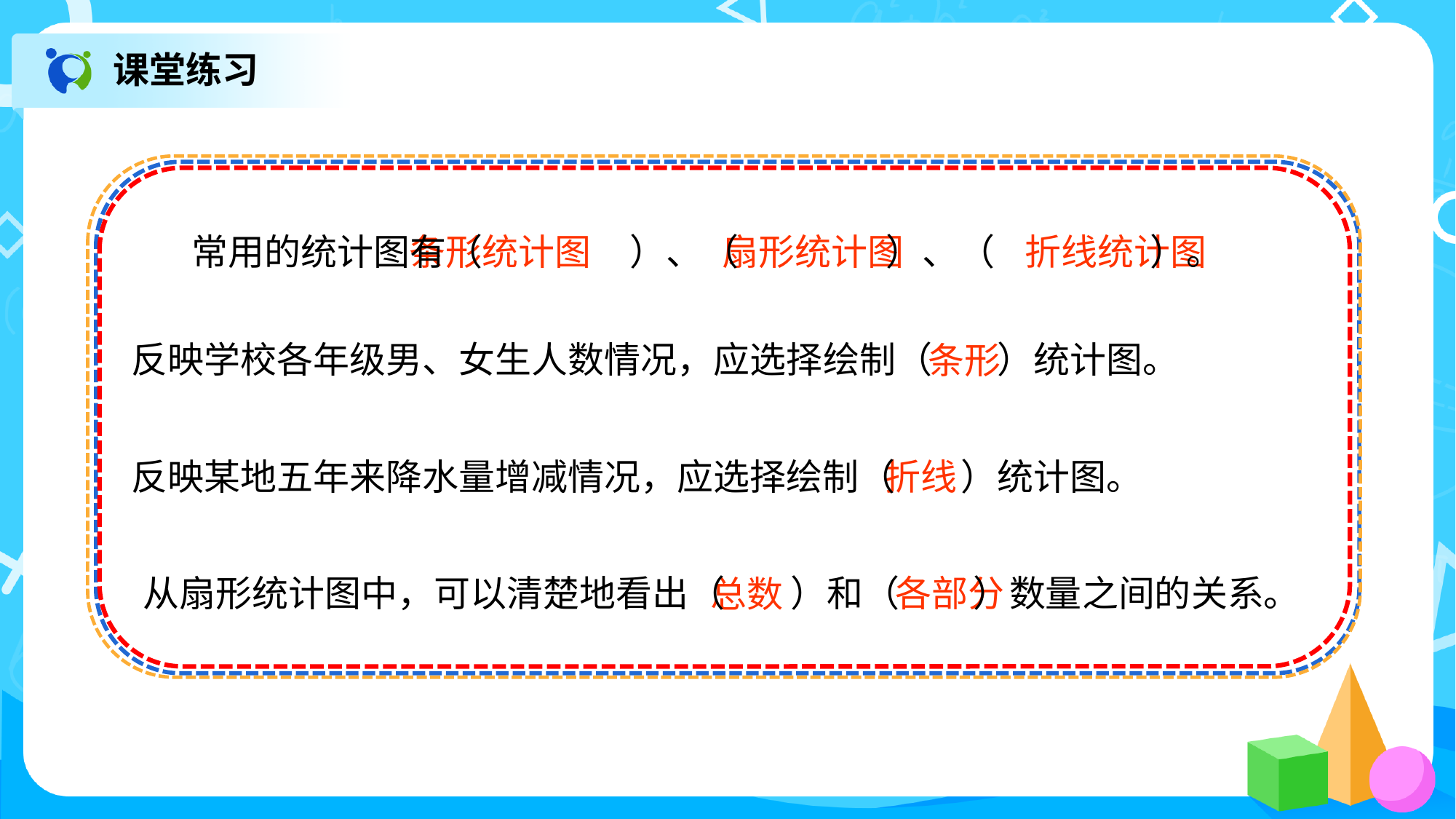

课堂练习

常用的统计图有（                  ）、（                  ）、（                   ）。
条形统计图
扇形统计图
折线统计图
条形
反映学校各年级男、女生人数情况，应选择绘制（        ）统计图。
反映某地五年来降水量增减情况，应选择绘制（        ）统计图。
折线
从扇形统计图中，可以清楚地看出（        ）和（         ）数量之间的关系。
总数
各部分